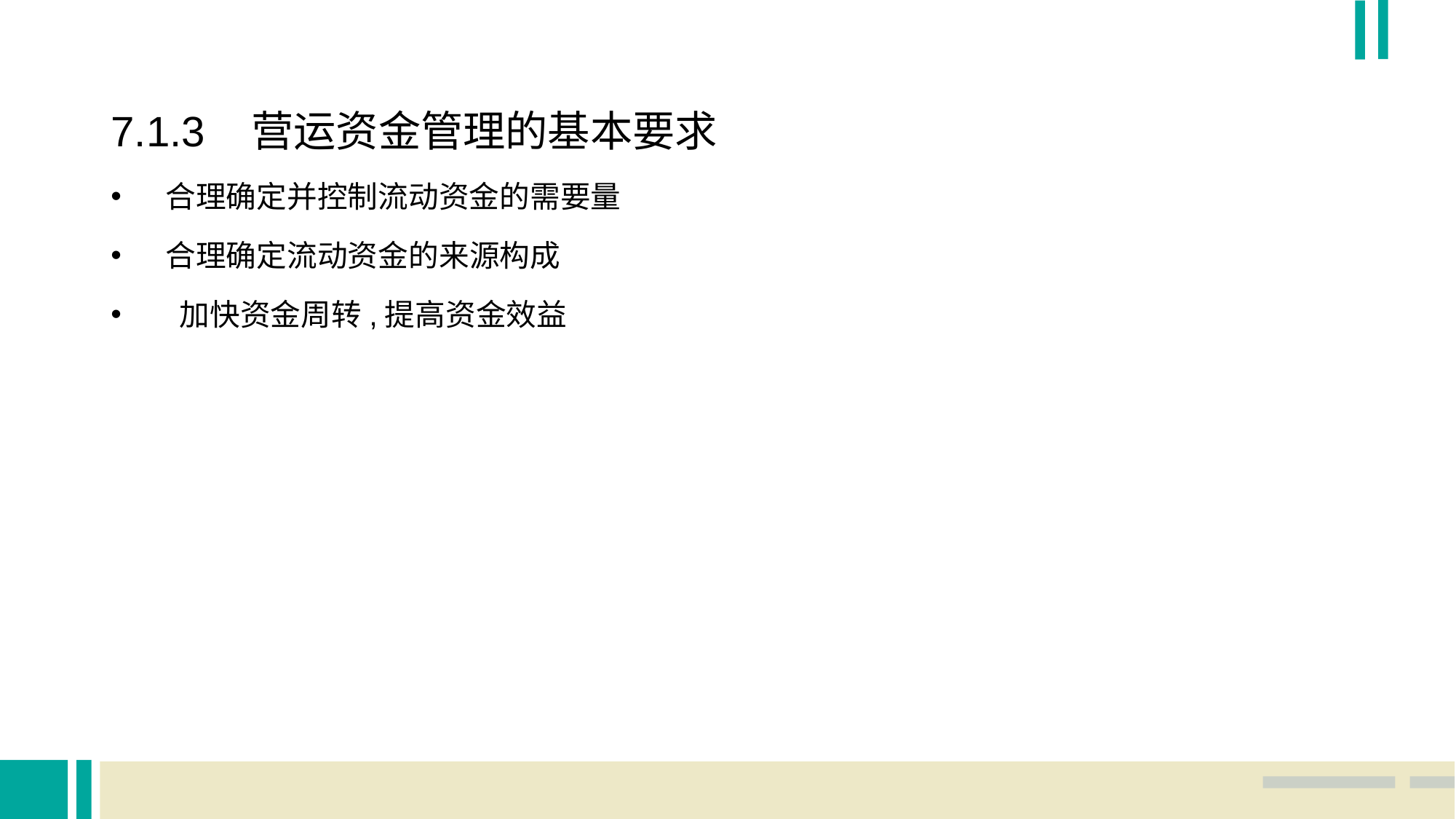

7.1.3   营运资金管理的基本要求
合理确定并控制流动资金的需要量
合理确定流动资金的来源构成
 加快资金周转,提高资金效益